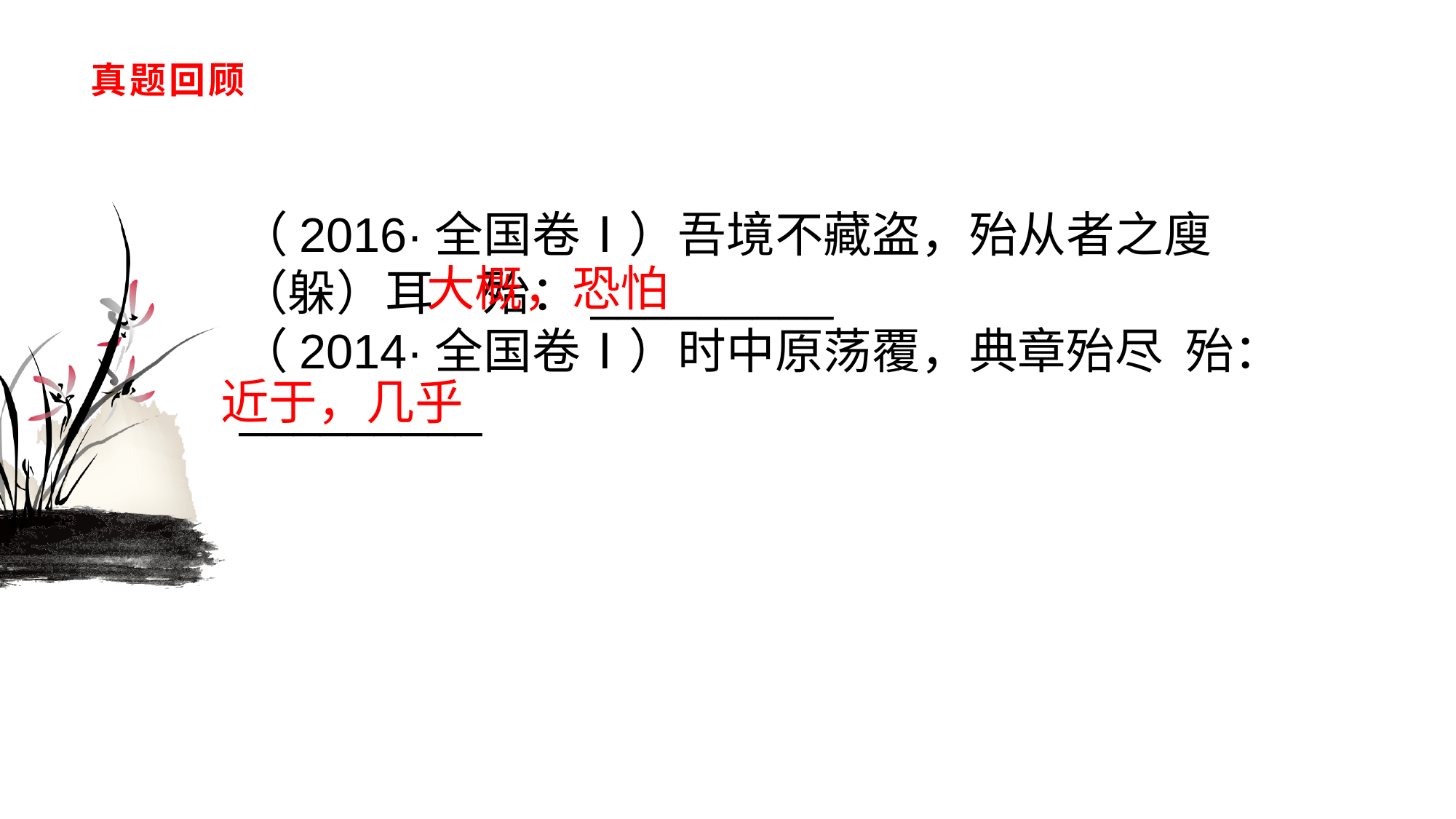

# 真题回顾
（2016·全国卷Ⅰ）吾境不藏盗，殆从者之廋（躲）耳　殆：_________（2014·全国卷Ⅰ）时中原荡覆，典章殆尽  殆：_________
大概，恐怕
近于，几乎